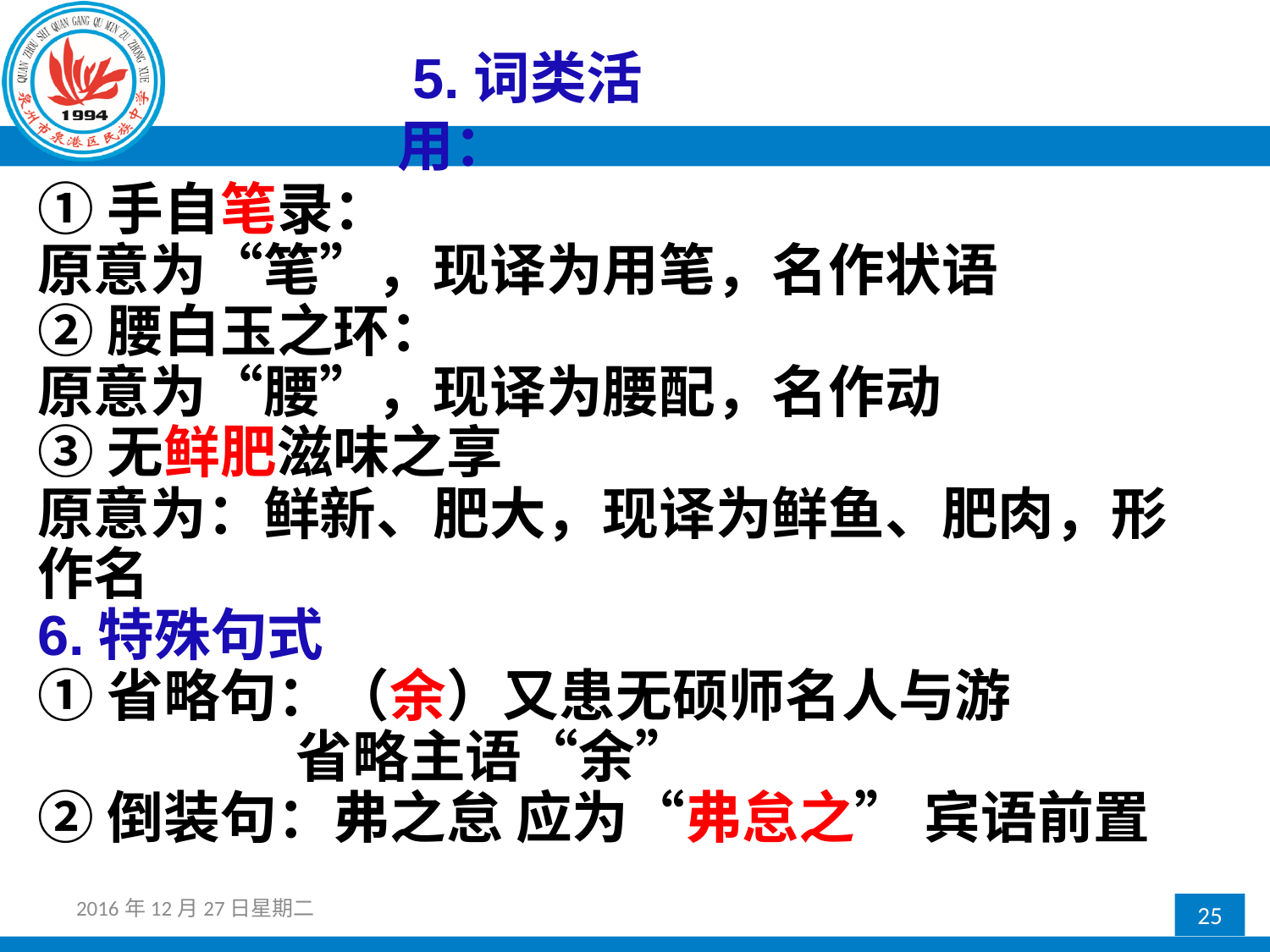

5.词类活用：

①手自笔录：
原意为“笔”，现译为用笔，名作状语
②腰白玉之环：
原意为“腰”，现译为腰配，名作动
③无鲜肥滋味之享
原意为：鲜新、肥大，现译为鲜鱼、肥肉，形作名
6.特殊句式
①省略句：（余）又患无硕师名人与游
                   省略主语“余”
②倒装句：弗之怠 应为“弗怠之” 宾语前置
2016年12月27日星期二